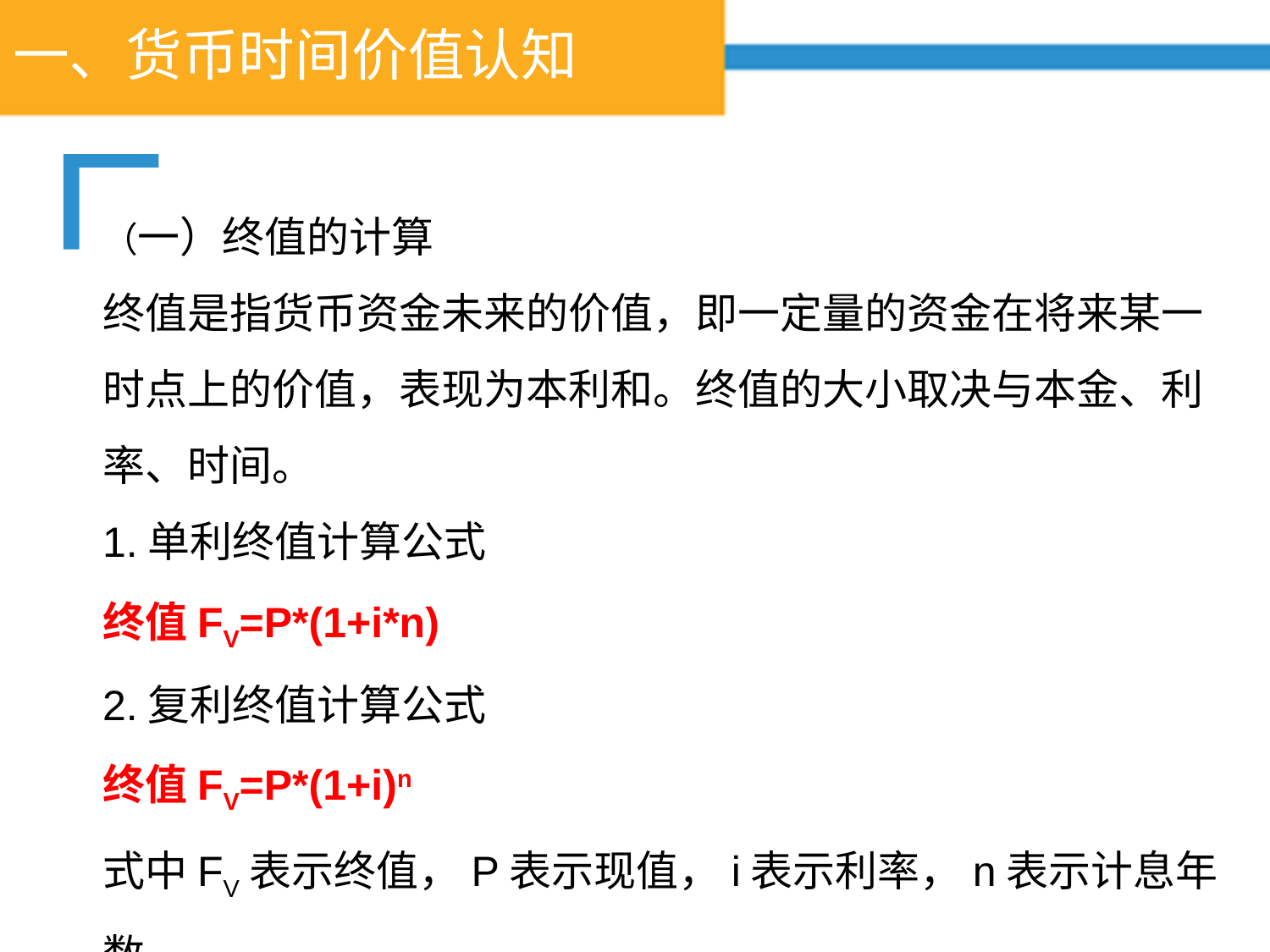

# 一、货币时间价值认知

（一）终值的计算
终值是指货币资金未来的价值，即一定量的资金在将来某一时点上的价值，表现为本利和。终值的大小取决与本金、利率、时间。
1.单利终值计算公式
终值FV=P*(1+i*n)
2.复利终值计算公式
终值FV=P*(1+i)n
式中FV表示终值，P表示现值，i表示利率，n表示计息年数